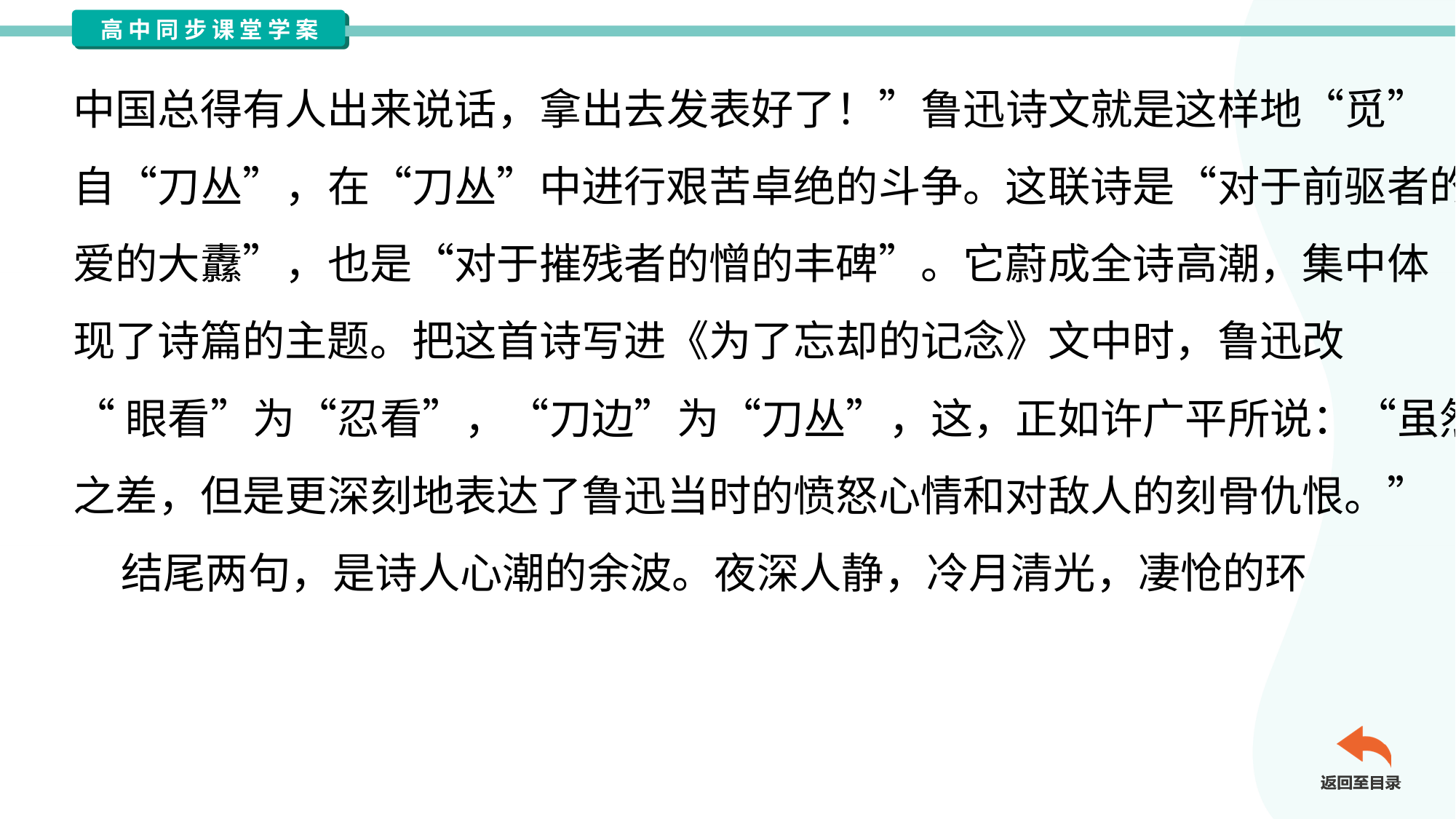

中国总得有人出来说话，拿出去发表好了！”鲁迅诗文就是这样地“觅”
自“刀丛”，在“刀丛”中进行艰苦卓绝的斗争。这联诗是“对于前驱者的
爱的大纛”，也是“对于摧残者的憎的丰碑”。它蔚成全诗高潮，集中体
现了诗篇的主题。把这首诗写进《为了忘却的记念》文中时，鲁迅改
“眼看”为“忍看”，“刀边”为“刀丛”，这，正如许广平所说：“虽然两字
之差，但是更深刻地表达了鲁迅当时的愤怒心情和对敌人的刻骨仇恨。”
    结尾两句，是诗人心潮的余波。夜深人静，冷月清光，凄怆的环